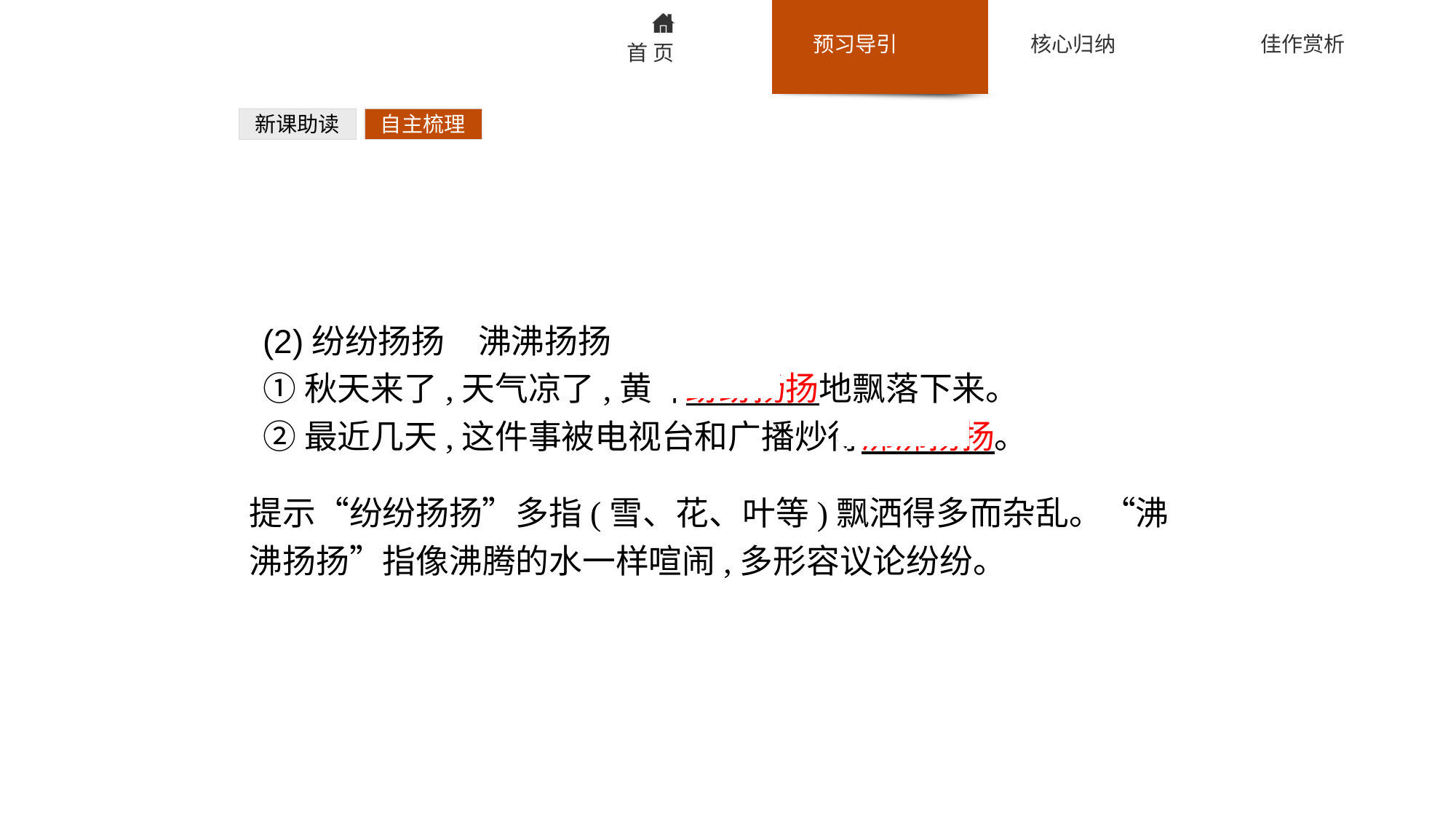

新课助读
自主梳理
(2)纷纷扬扬　沸沸扬扬
①秋天来了,天气凉了,黄叶纷纷扬扬地飘落下来。
②最近几天,这件事被电视台和广播炒得沸沸扬扬。

提示“纷纷扬扬”多指(雪、花、叶等)飘洒得多而杂乱。“沸沸扬扬”指像沸腾的水一样喧闹,多形容议论纷纷。